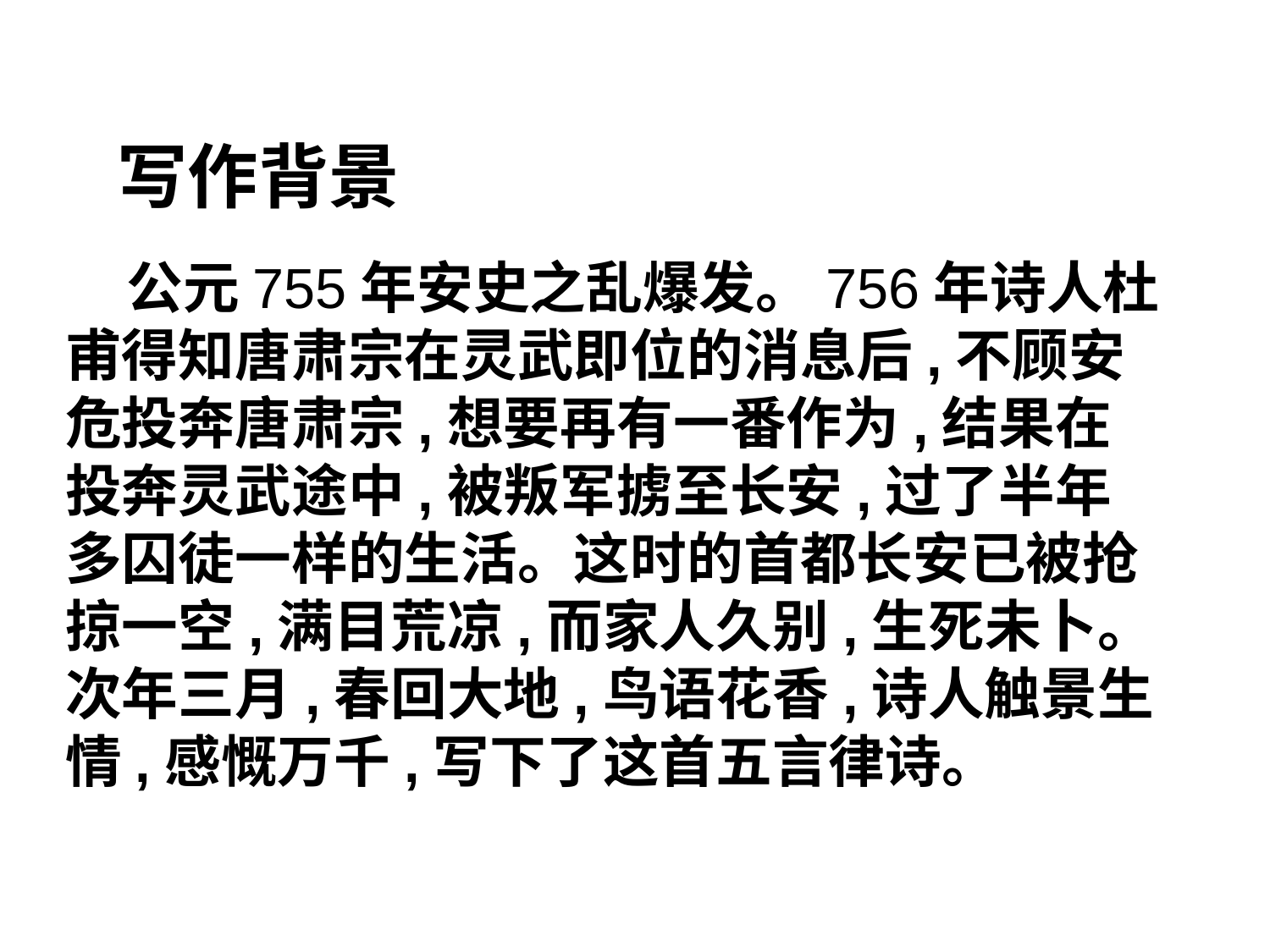

写作背景
    公元755年安史之乱爆发。756年诗人杜甫得知唐肃宗在灵武即位的消息后,不顾安危投奔唐肃宗,想要再有一番作为,结果在投奔灵武途中,被叛军掳至长安,过了半年多囚徒一样的生活。这时的首都长安已被抢掠一空,满目荒凉,而家人久别,生死未卜。次年三月,春回大地,鸟语花香,诗人触景生情,感慨万千,写下了这首五言律诗。